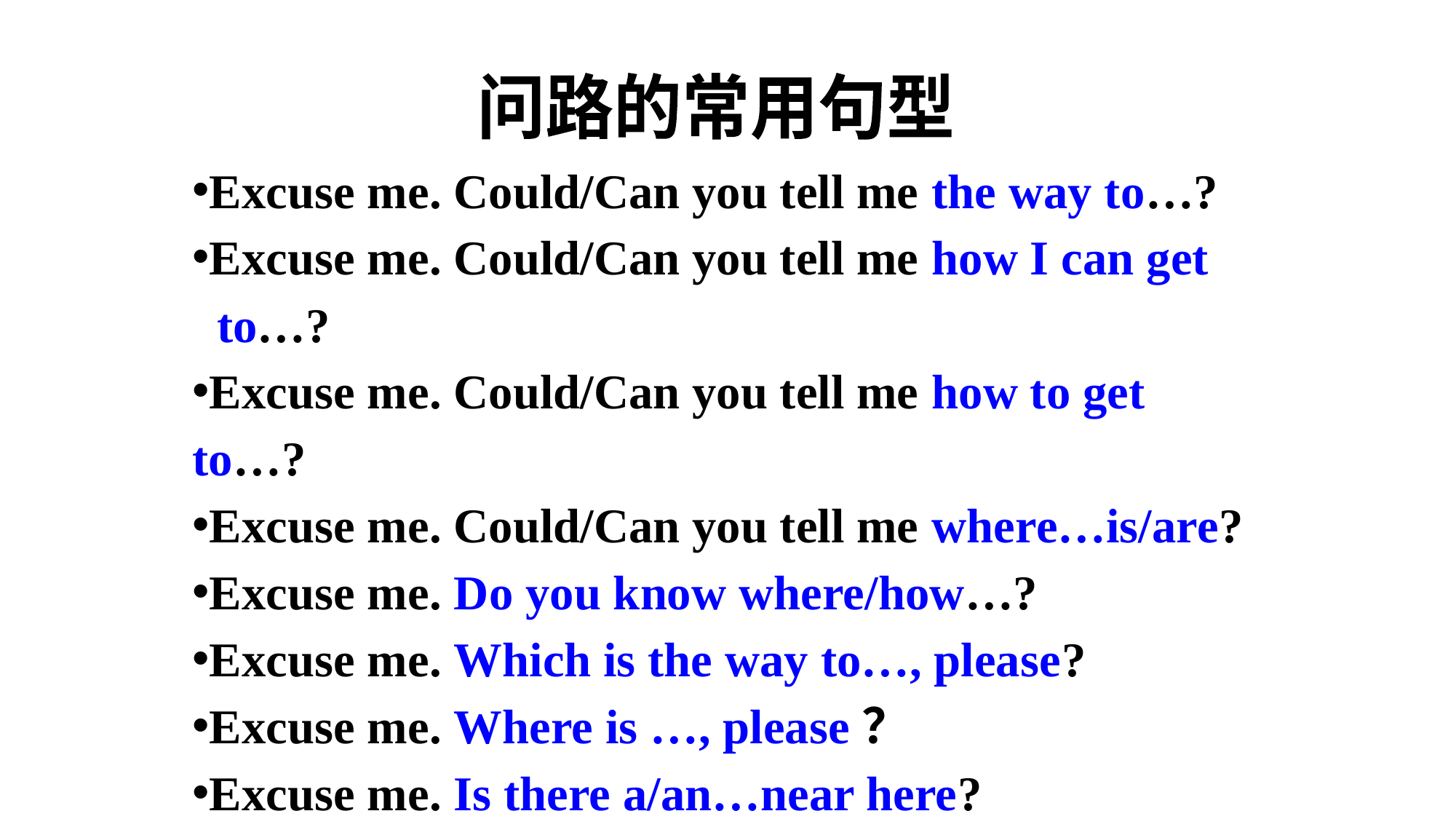

问路的常用句型
Excuse me. Could/Can you tell me the way to…?
Excuse me. Could/Can you tell me how I can get
  to…?
Excuse me. Could/Can you tell me how to get to…?
Excuse me. Could/Can you tell me where…is/are?
Excuse me. Do you know where/how…?
Excuse me. Which is the way to…, please?
Excuse me. Where is …, please？
Excuse me. Is there a/an…near here?